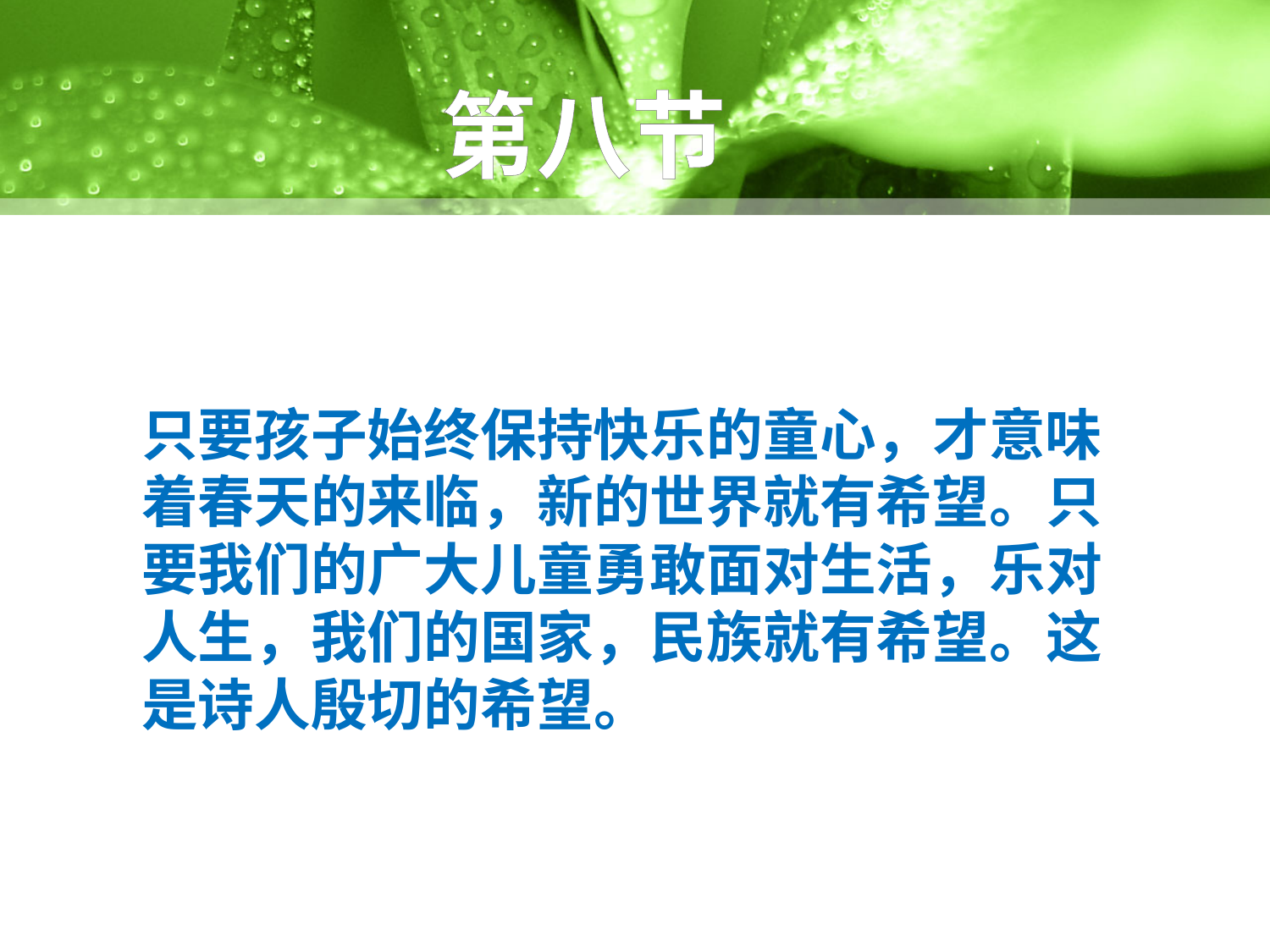

第八节

只要孩子始终保持快乐的童心，才意味着春天的来临，新的世界就有希望。只要我们的广大儿童勇敢面对生活，乐对人生，我们的国家，民族就有希望。这是诗人殷切的希望。